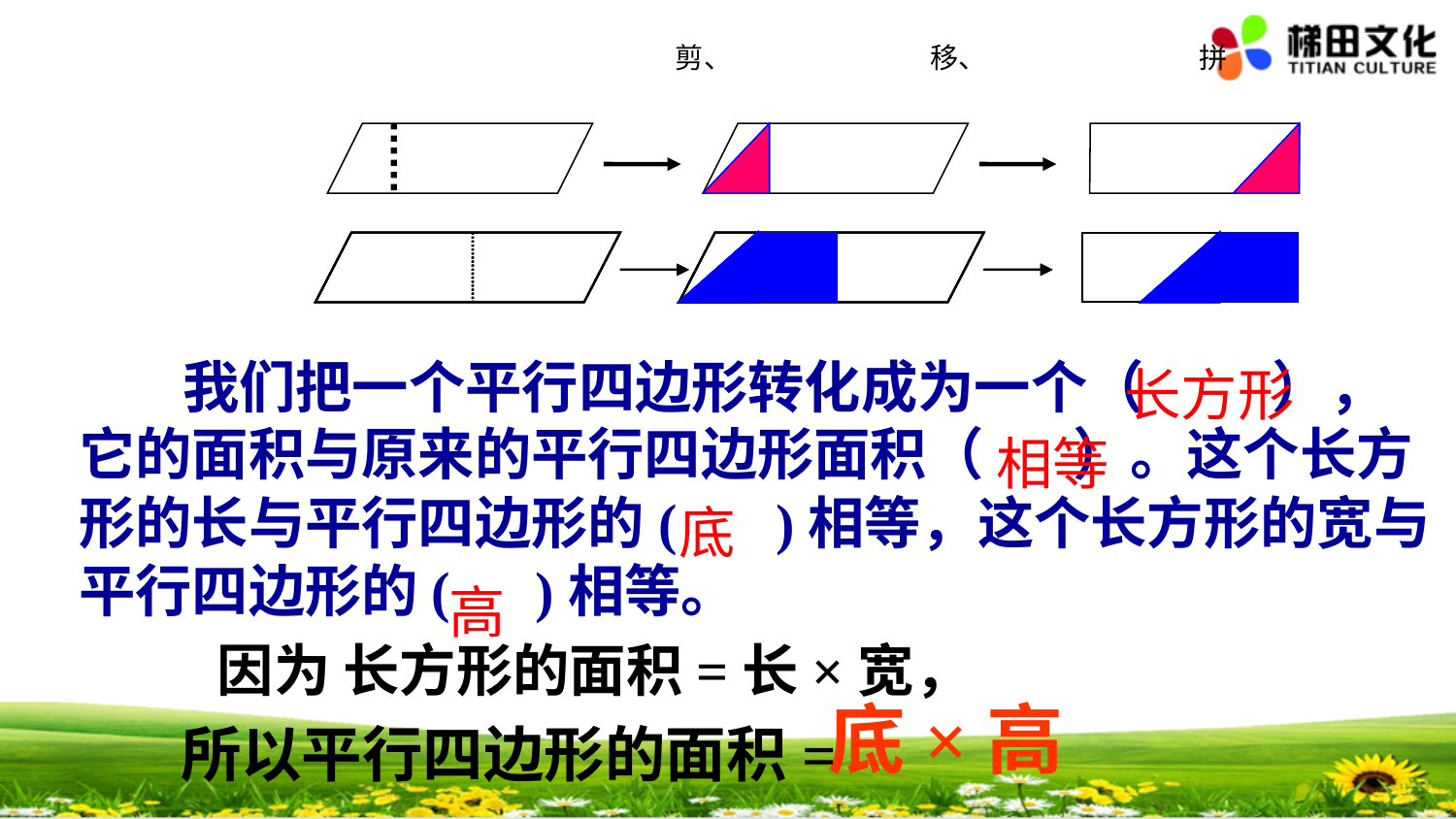

剪、
移、
拼

       我们把一个平行四边形转化成为一个（          ），它的面积与原来的平行四边形面积（       ）。这个长方形的长与平行四边形的(       )相等，这个长方形的宽与平行四边形的(      )相等。
长方形
相等
底
高
因为 长方形的面积=长×宽，
底×高
所以平行四边形的面积=